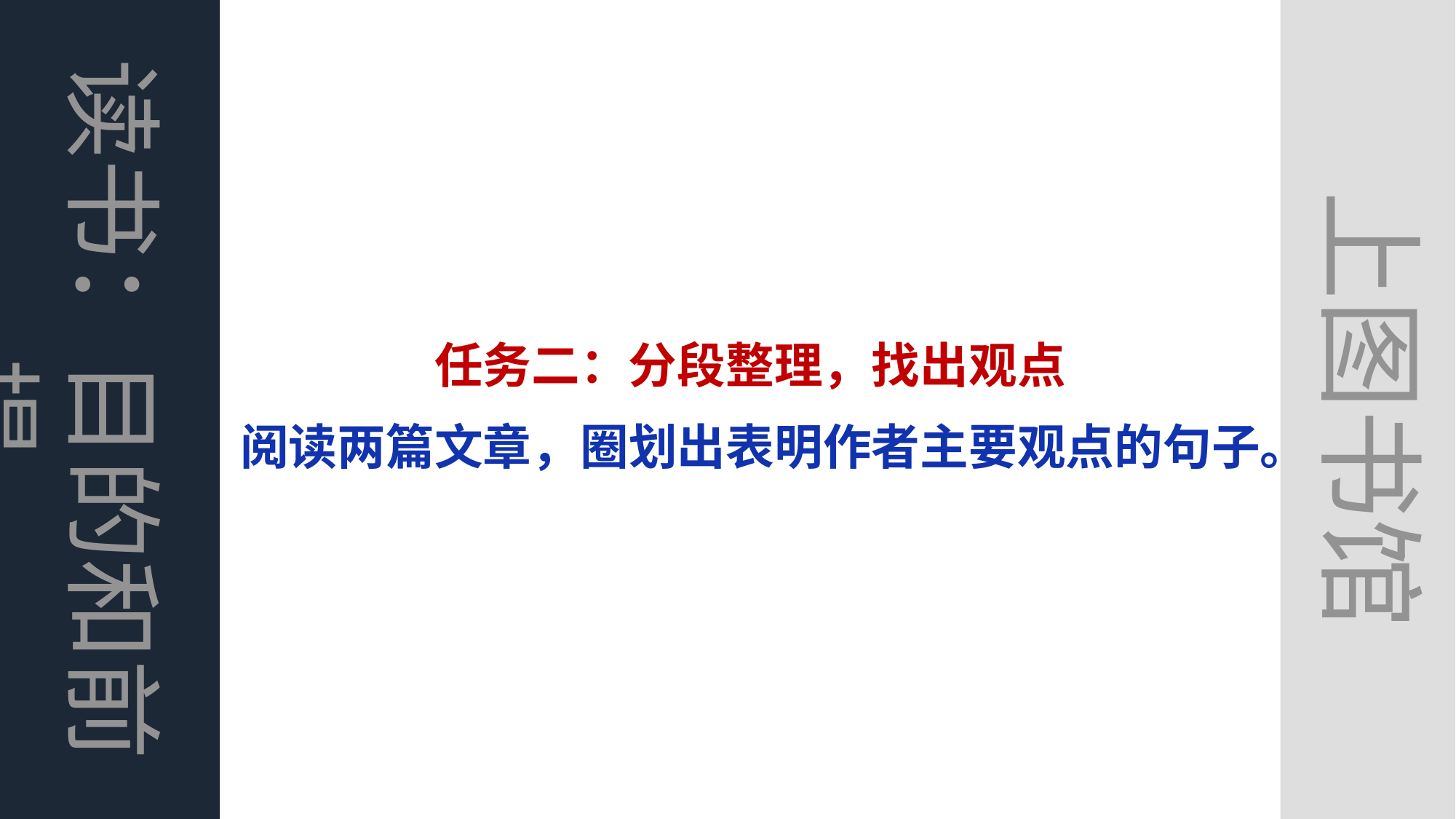

上图书馆
读书：目的和前提
任务二：分段整理，找出观点
阅读两篇文章，圈划出表明作者主要观点的句子。